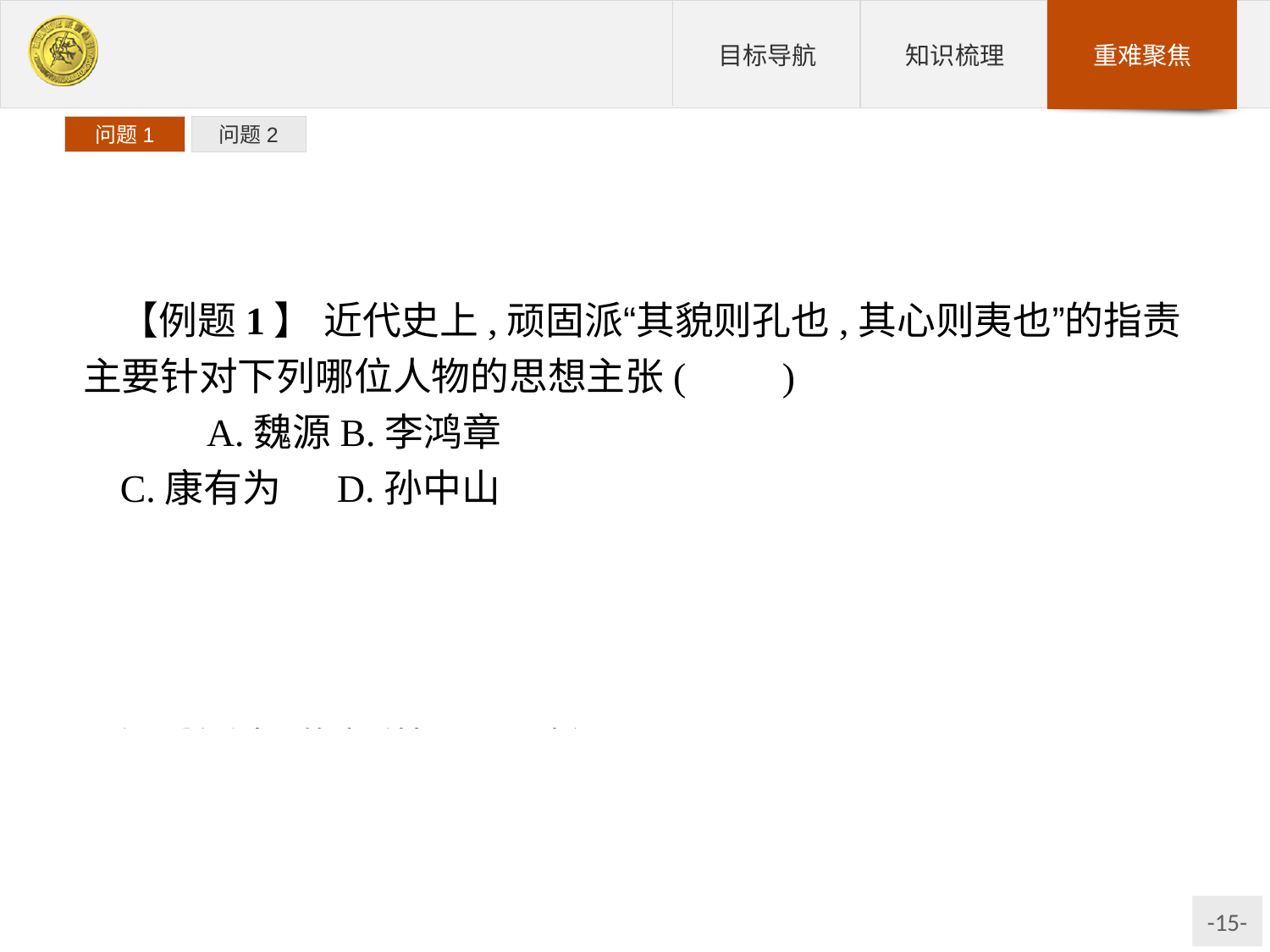

问题1
问题2
【例题1】 近代史上,顽固派“其貌则孔也,其心则夷也”的指责主要针对下列哪位人物的思想主张(　　)
　　A.魏源	B.李鸿章
C.康有为	D.孙中山
解析:19世纪末,康有为把西方的政治学说和中国传统的儒家思想结合起来,借以宣传维新变法的道理。他把孔子装扮成改革的先师,把历代封建统治者认为神圣不可侵犯的古文经斥为伪经,目的是为其维新变法作理论宣传。
答案:C